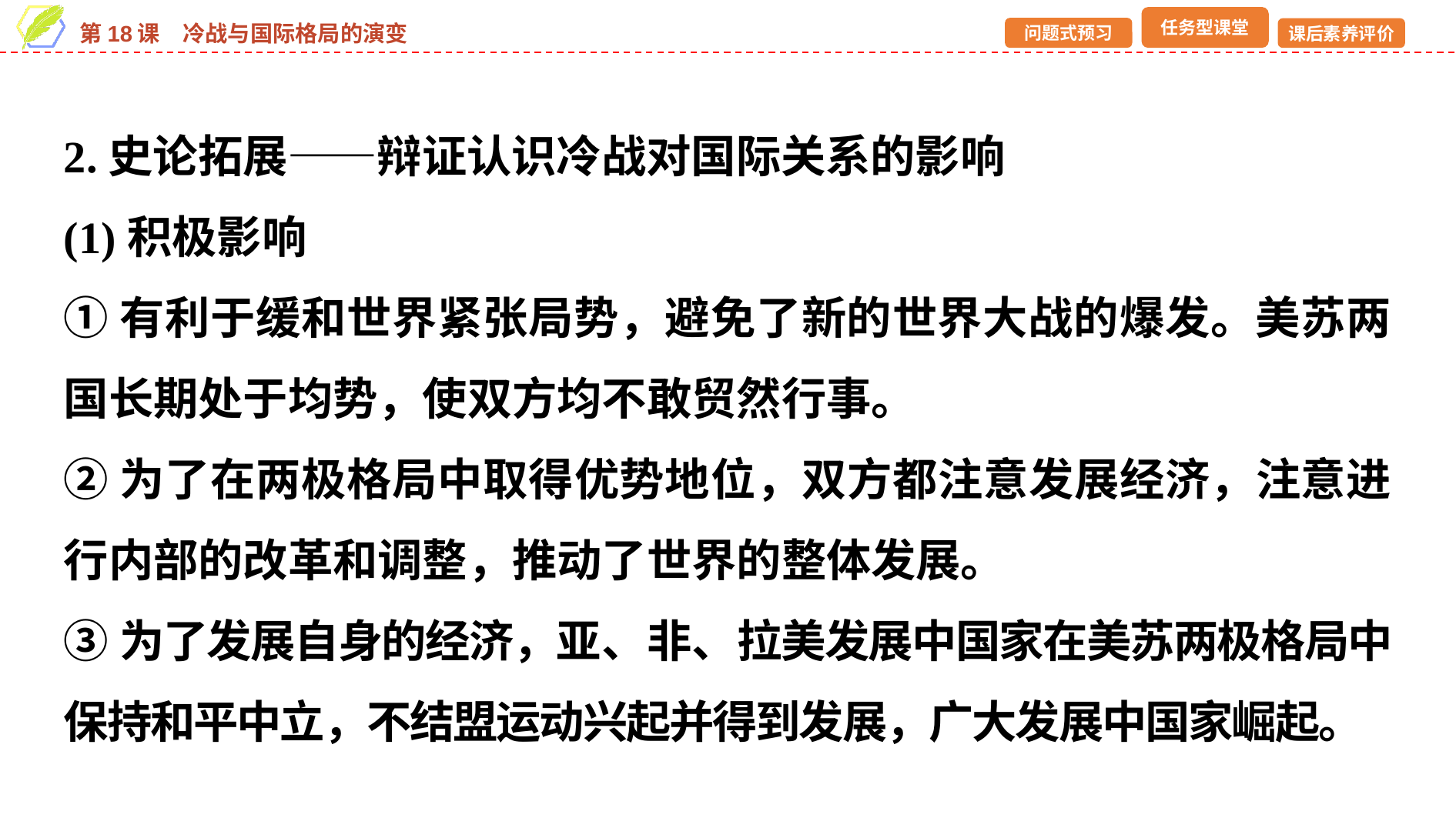

2.史论拓展——辩证认识冷战对国际关系的影响
(1)积极影响
①有利于缓和世界紧张局势，避免了新的世界大战的爆发。美苏两国长期处于均势，使双方均不敢贸然行事。
②为了在两极格局中取得优势地位，双方都注意发展经济，注意进行内部的改革和调整，推动了世界的整体发展。
③为了发展自身的经济，亚、非、拉美发展中国家在美苏两极格局中保持和平中立，不结盟运动兴起并得到发展，广大发展中国家崛起。